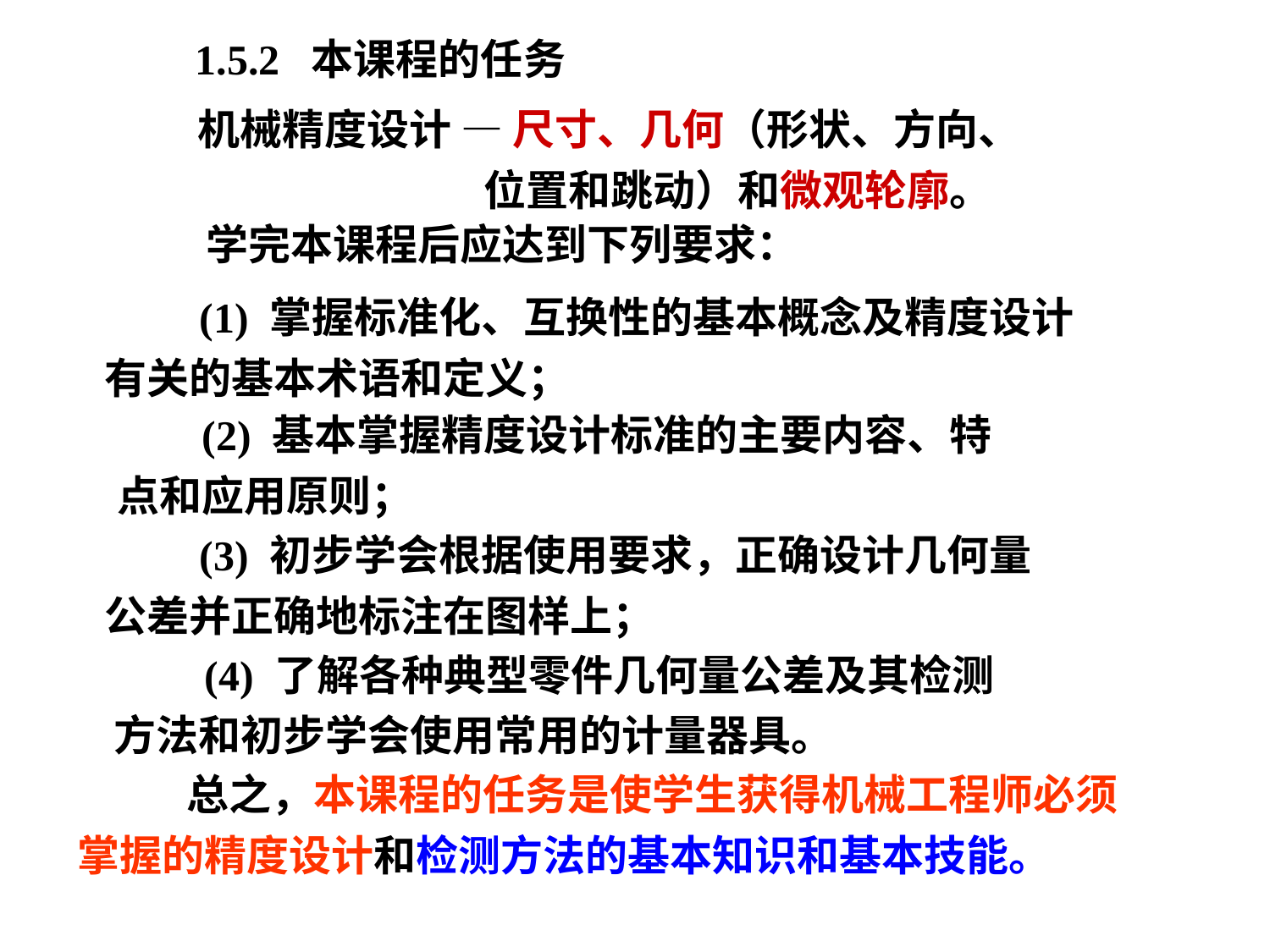

1.5.2  本课程的任务
44
机械精度设计 — 尺寸、几何（形状、方向、
                             位置和跳动）和微观轮廓。
  学完本课程后应达到下列要求：
         (1) 掌握标准化、互换性的基本概念及精度设计有关的基本术语和定义；
        (2) 基本掌握精度设计标准的主要内容、特点和应用原则；
         (3) 初步学会根据使用要求，正确设计几何量公差并正确地标注在图样上；
　    (4) 了解各种典型零件几何量公差及其检测方法和初步学会使用常用的计量器具。
　       总之，本课程的任务是使学生获得机械工程师必须掌握的精度设计和检测方法的基本知识和基本技能。